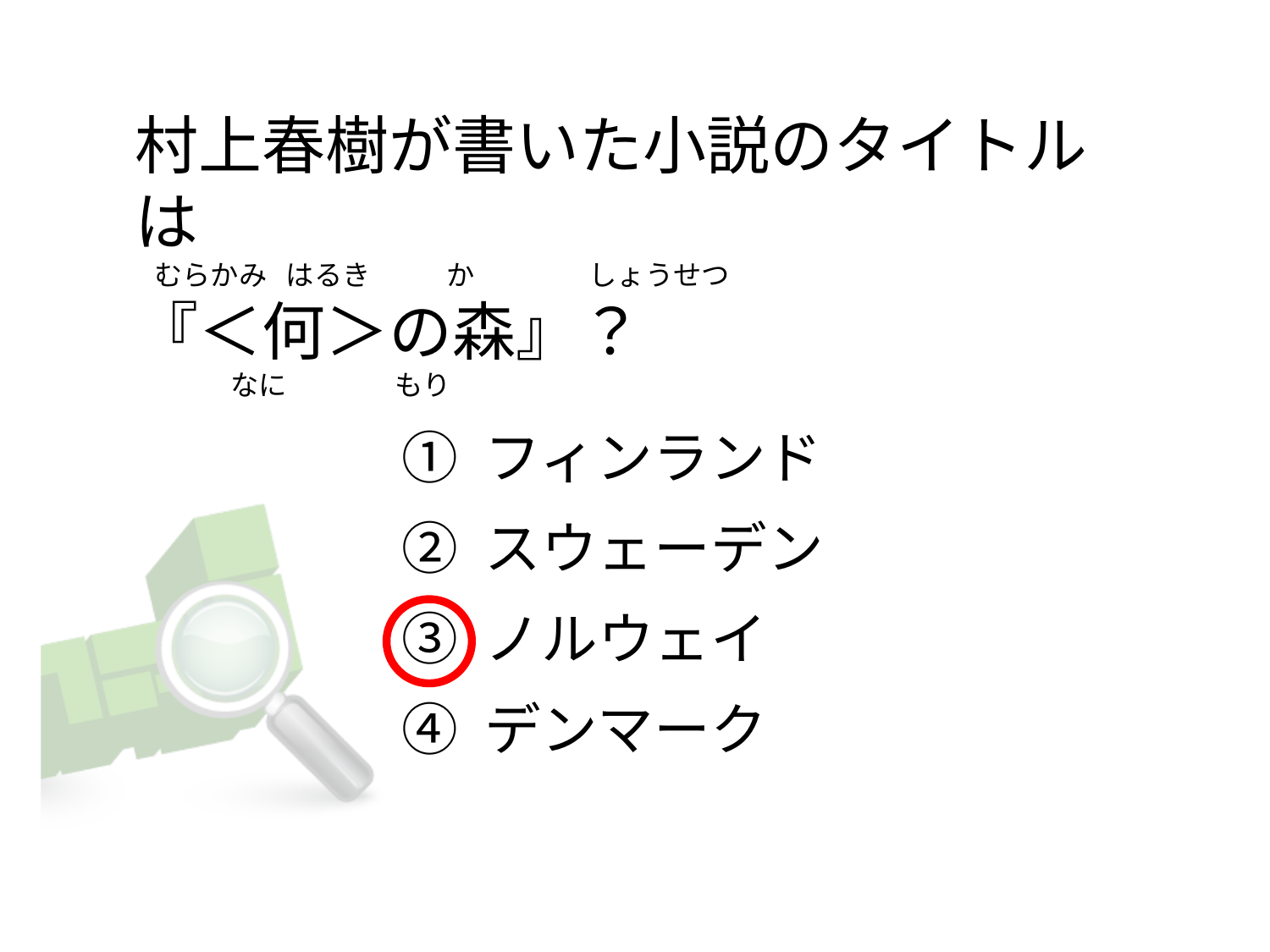

村上春樹が書いた小説のタイトルは
  むらかみ   はるき            か                  しょうせつ
『＜何＞の森』？
              なに                 もり
① フィンランド
② スウェーデン
③ ノルウェイ
④ デンマーク